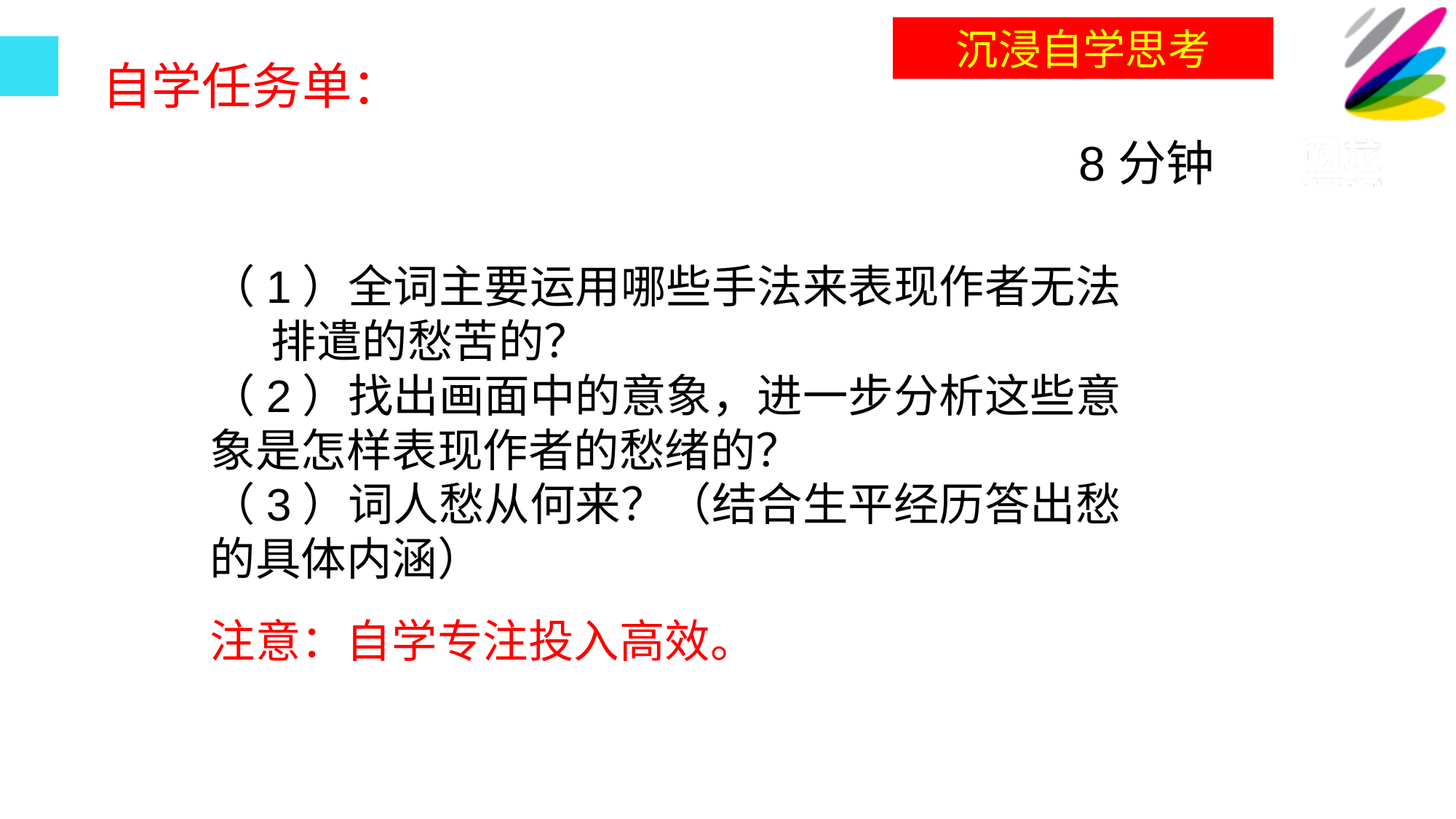

沉浸自学思考

自学任务单：
8分钟
（1）全词主要运用哪些手法来表现作者无法排遣的愁苦的？
（2）找出画面中的意象，进一步分析这些意象是怎样表现作者的愁绪的？
（3）词人愁从何来？（结合生平经历答出愁的具体内涵）
注意：自学专注投入高效。